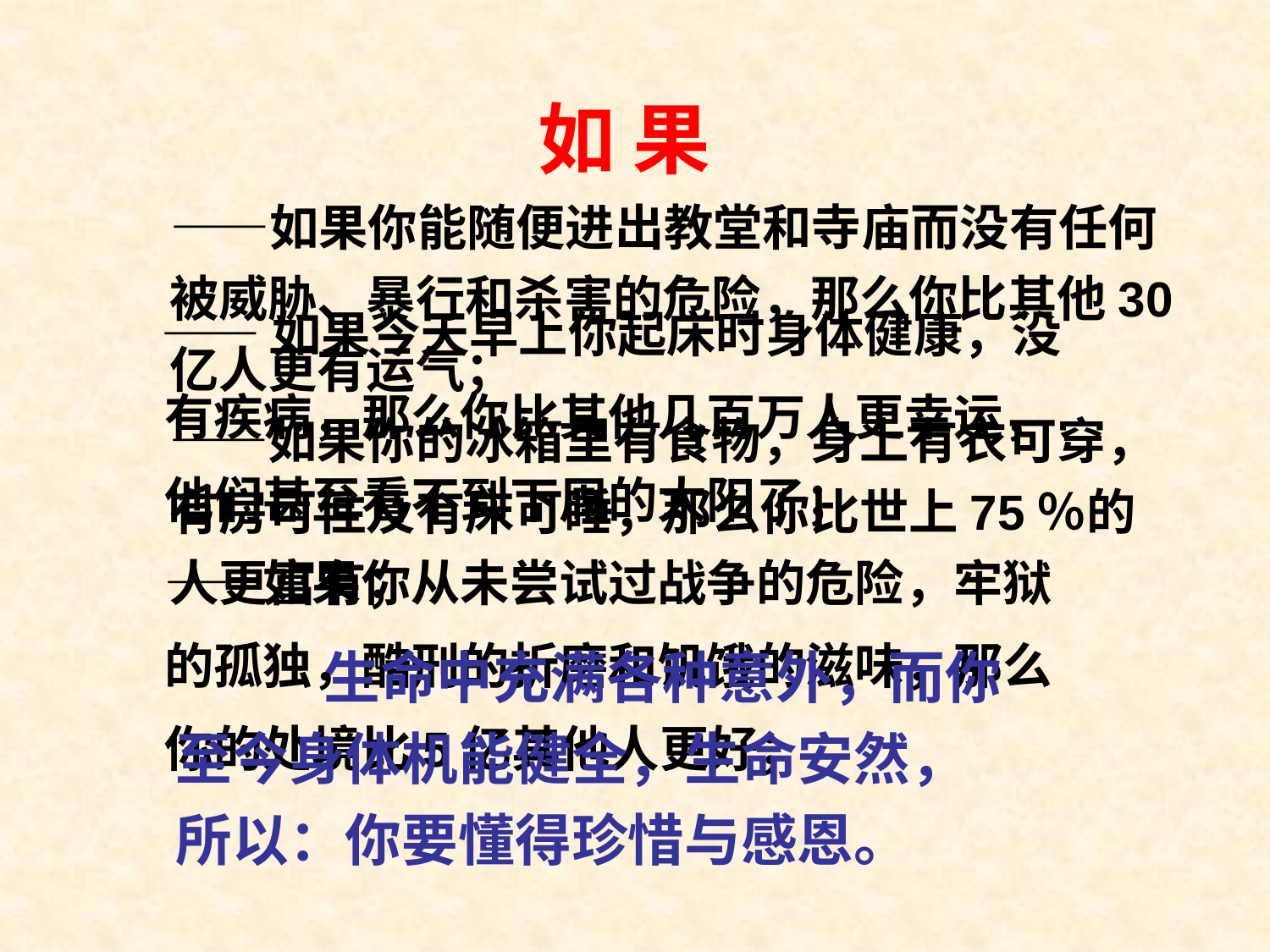

如 果
　——如果你能随便进出教堂和寺庙而没有任何被威胁、暴行和杀害的危险，那么你比其他30亿人更有运气；
——如果你的冰箱里有食物，身上有衣可穿，有房可住及有床可睡，那么你比世上75％的人更富有；
    ——如果今天早上你起床时身体健康，没有疾病，那么你比其他几百万人更幸运，他们甚至看不到下周的太阳了；
——如果你从未尝试过战争的危险，牢狱的孤独，酷刑的折磨和饥饿的滋味，那么你的处境比5亿其他人更好；
　　　生命中充满各种意外，而你至今身体机能健全，生命安然，所以：你要懂得珍惜与感恩。